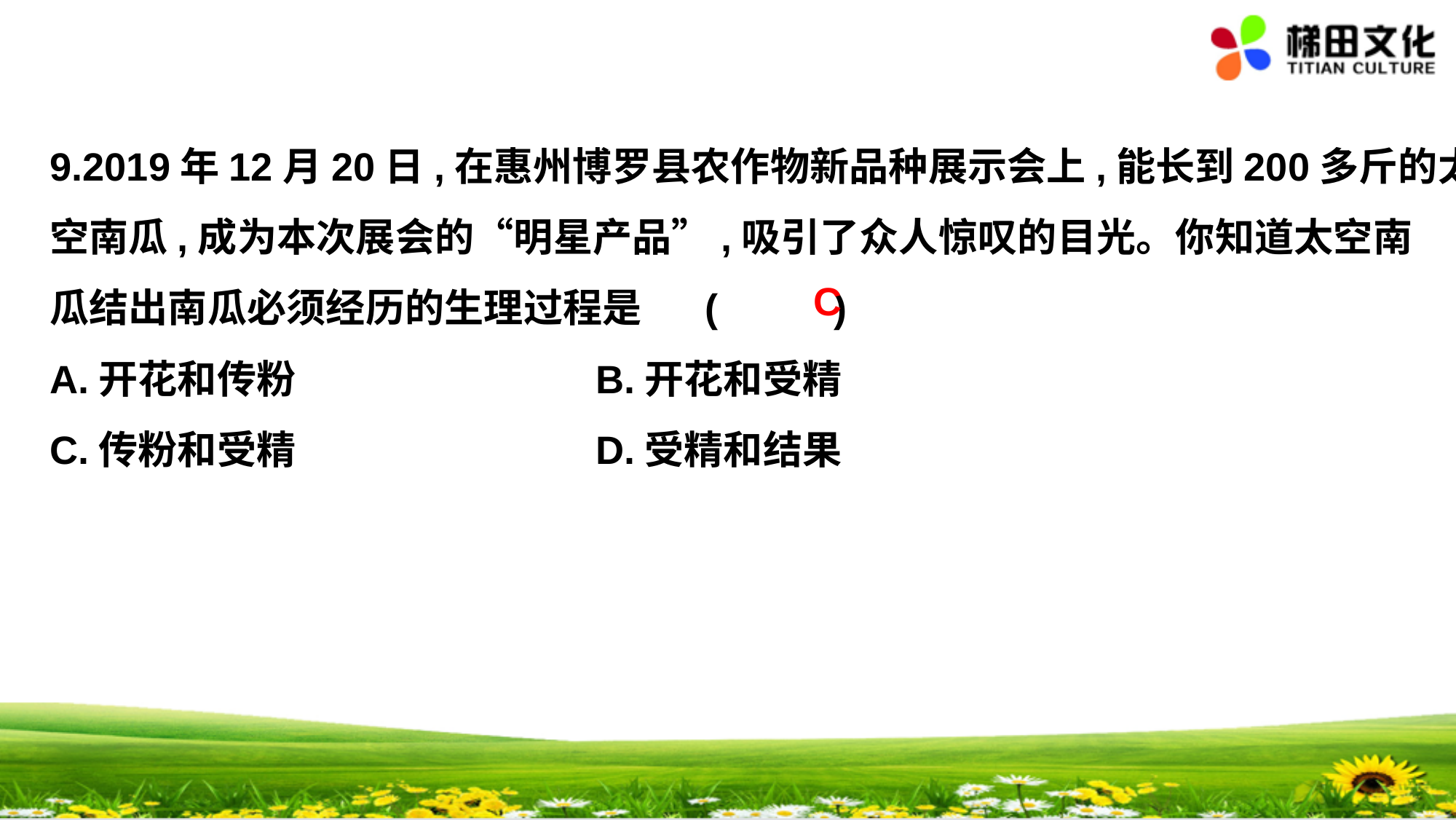

9.2019年12月20日,在惠州博罗县农作物新品种展示会上,能长到200多斤的太
空南瓜,成为本次展会的“明星产品”,吸引了众人惊叹的目光。你知道太空南
瓜结出南瓜必须经历的生理过程是	(　  　)
A.开花和传粉			B.开花和受精
C.传粉和受精			D.受精和结果
C